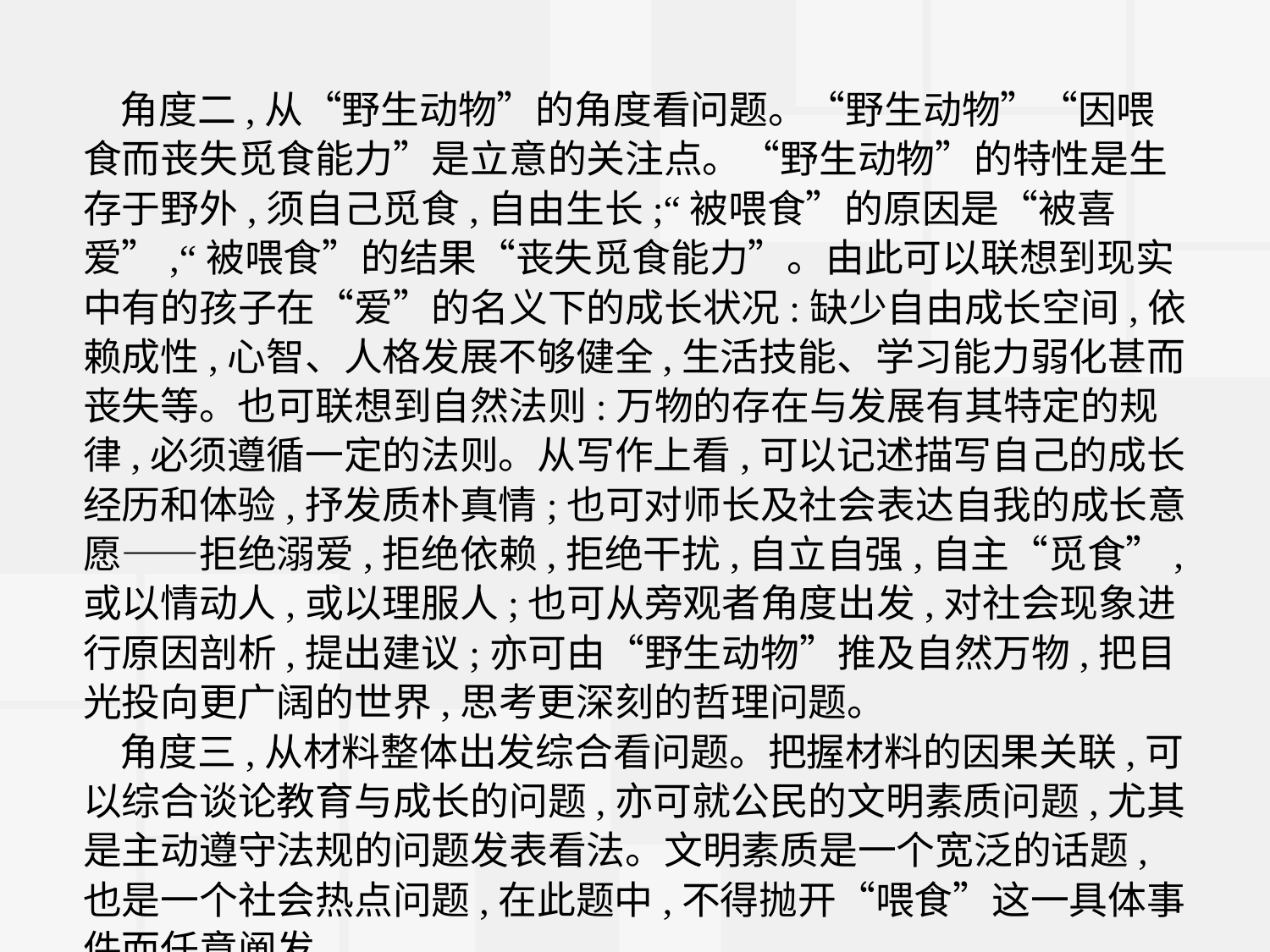

角度二,从“野生动物”的角度看问题。“野生动物”“因喂食而丧失觅食能力”是立意的关注点。“野生动物”的特性是生存于野外,须自己觅食,自由生长;“被喂食”的原因是“被喜爱”,“被喂食”的结果“丧失觅食能力”。由此可以联想到现实中有的孩子在“爱”的名义下的成长状况:缺少自由成长空间,依赖成性,心智、人格发展不够健全,生活技能、学习能力弱化甚而丧失等。也可联想到自然法则:万物的存在与发展有其特定的规律,必须遵循一定的法则。从写作上看,可以记述描写自己的成长经历和体验,抒发质朴真情;也可对师长及社会表达自我的成长意愿——拒绝溺爱,拒绝依赖,拒绝干扰,自立自强,自主“觅食”,或以情动人,或以理服人;也可从旁观者角度出发,对社会现象进行原因剖析,提出建议;亦可由“野生动物”推及自然万物,把目光投向更广阔的世界,思考更深刻的哲理问题。
角度三,从材料整体出发综合看问题。把握材料的因果关联,可以综合谈论教育与成长的问题,亦可就公民的文明素质问题,尤其是主动遵守法规的问题发表看法。文明素质是一个宽泛的话题,也是一个社会热点问题,在此题中,不得抛开“喂食”这一具体事件而任意阐发。